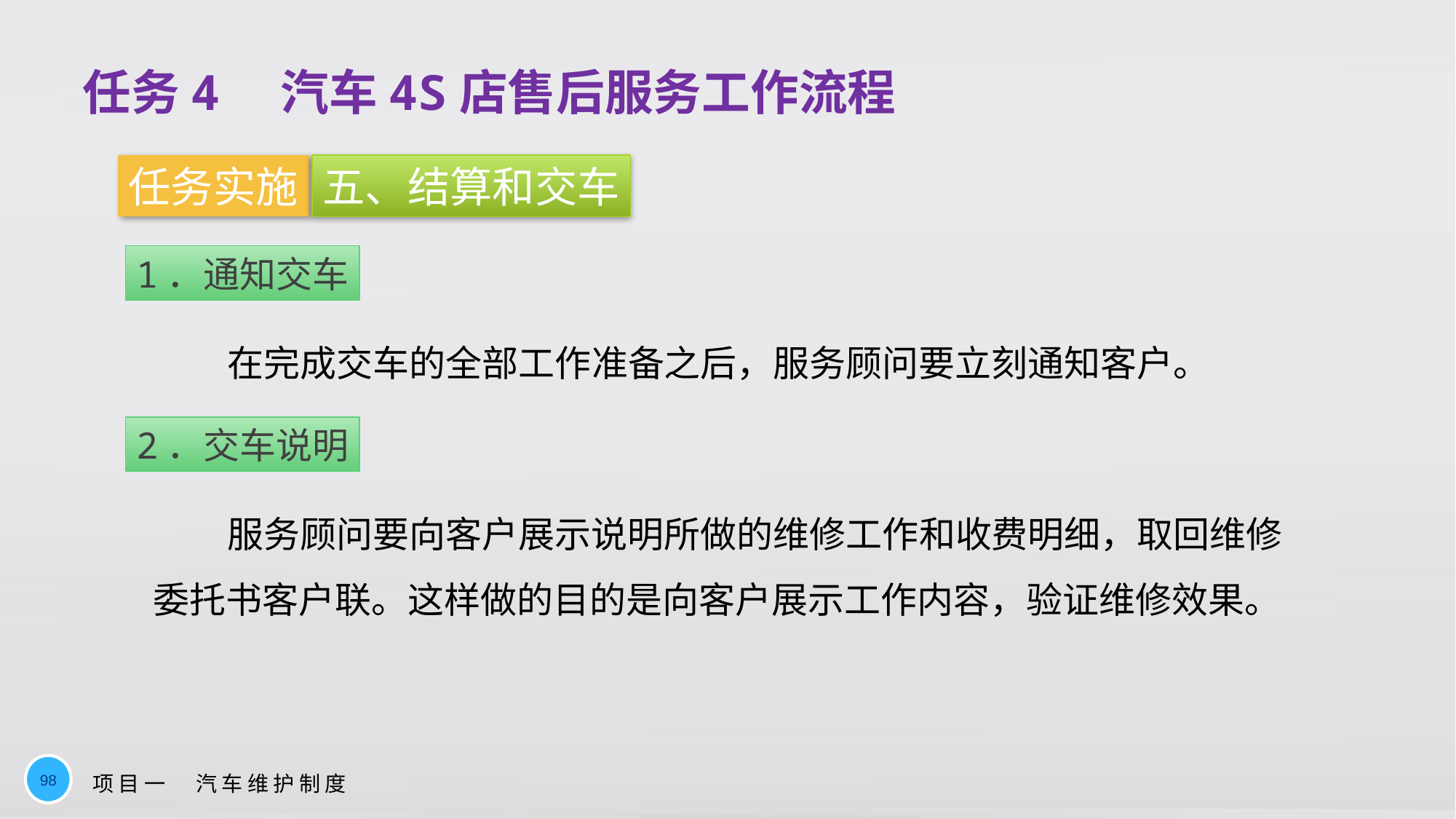

任务4　汽车4S店售后服务工作流程
任务实施
五、结算和交车
1．通知交车
在完成交车的全部工作准备之后，服务顾问要立刻通知客户。
2．交车说明
服务顾问要向客户展示说明所做的维修工作和收费明细，取回维修委托书客户联。这样做的目的是向客户展示工作内容，验证维修效果。
98